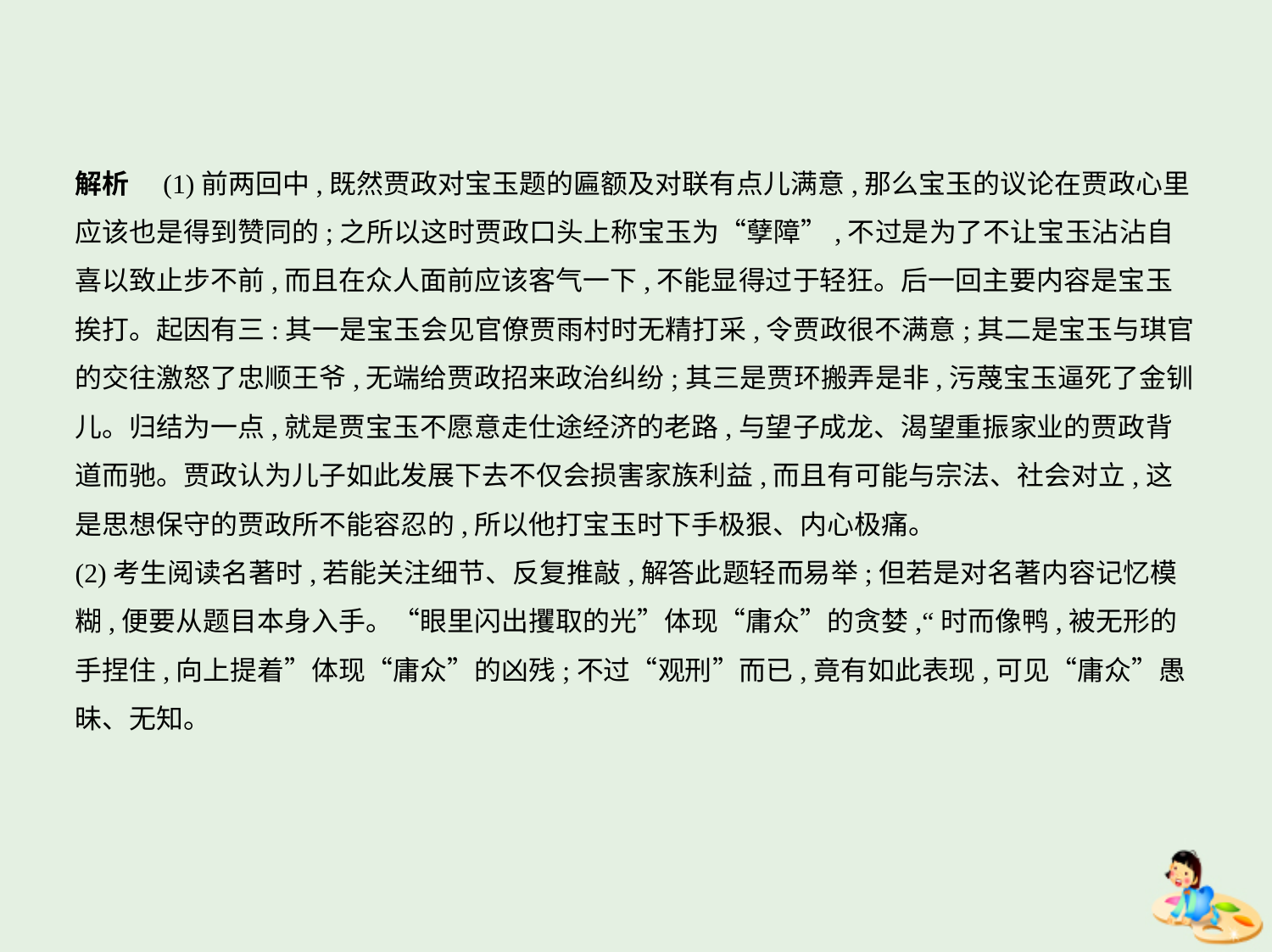

解析　(1)前两回中,既然贾政对宝玉题的匾额及对联有点儿满意,那么宝玉的议论在贾政心里
应该也是得到赞同的;之所以这时贾政口头上称宝玉为“孽障”,不过是为了不让宝玉沾沾自
喜以致止步不前,而且在众人面前应该客气一下,不能显得过于轻狂。后一回主要内容是宝玉
挨打。起因有三:其一是宝玉会见官僚贾雨村时无精打采,令贾政很不满意;其二是宝玉与琪官
的交往激怒了忠顺王爷,无端给贾政招来政治纠纷;其三是贾环搬弄是非,污蔑宝玉逼死了金钏
儿。归结为一点,就是贾宝玉不愿意走仕途经济的老路,与望子成龙、渴望重振家业的贾政背
道而驰。贾政认为儿子如此发展下去不仅会损害家族利益,而且有可能与宗法、社会对立,这
是思想保守的贾政所不能容忍的,所以他打宝玉时下手极狠、内心极痛。
(2)考生阅读名著时,若能关注细节、反复推敲,解答此题轻而易举;但若是对名著内容记忆模
糊,便要从题目本身入手。“眼里闪出攫取的光”体现“庸众”的贪婪,“时而像鸭,被无形的
手捏住,向上提着”体现“庸众”的凶残;不过“观刑”而已,竟有如此表现,可见“庸众”愚
昧、无知。